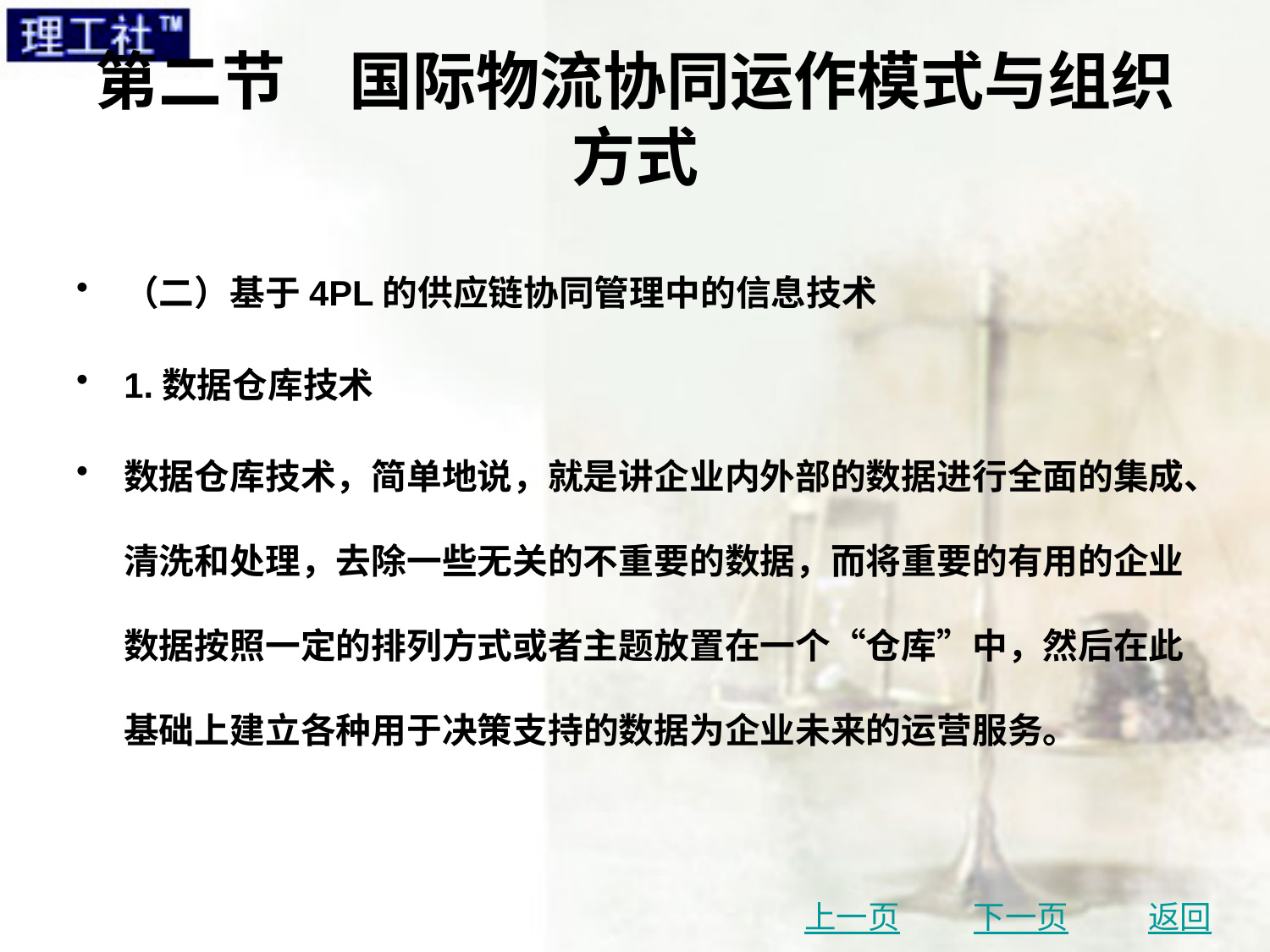

# 第二节　国际物流协同运作模式与组织方式
（二）基于4PL的供应链协同管理中的信息技术
1.数据仓库技术
数据仓库技术，简单地说，就是讲企业内外部的数据进行全面的集成、清洗和处理，去除一些无关的不重要的数据，而将重要的有用的企业数据按照一定的排列方式或者主题放置在一个“仓库”中，然后在此基础上建立各种用于决策支持的数据为企业未来的运营服务。
上一页
下一页
返回